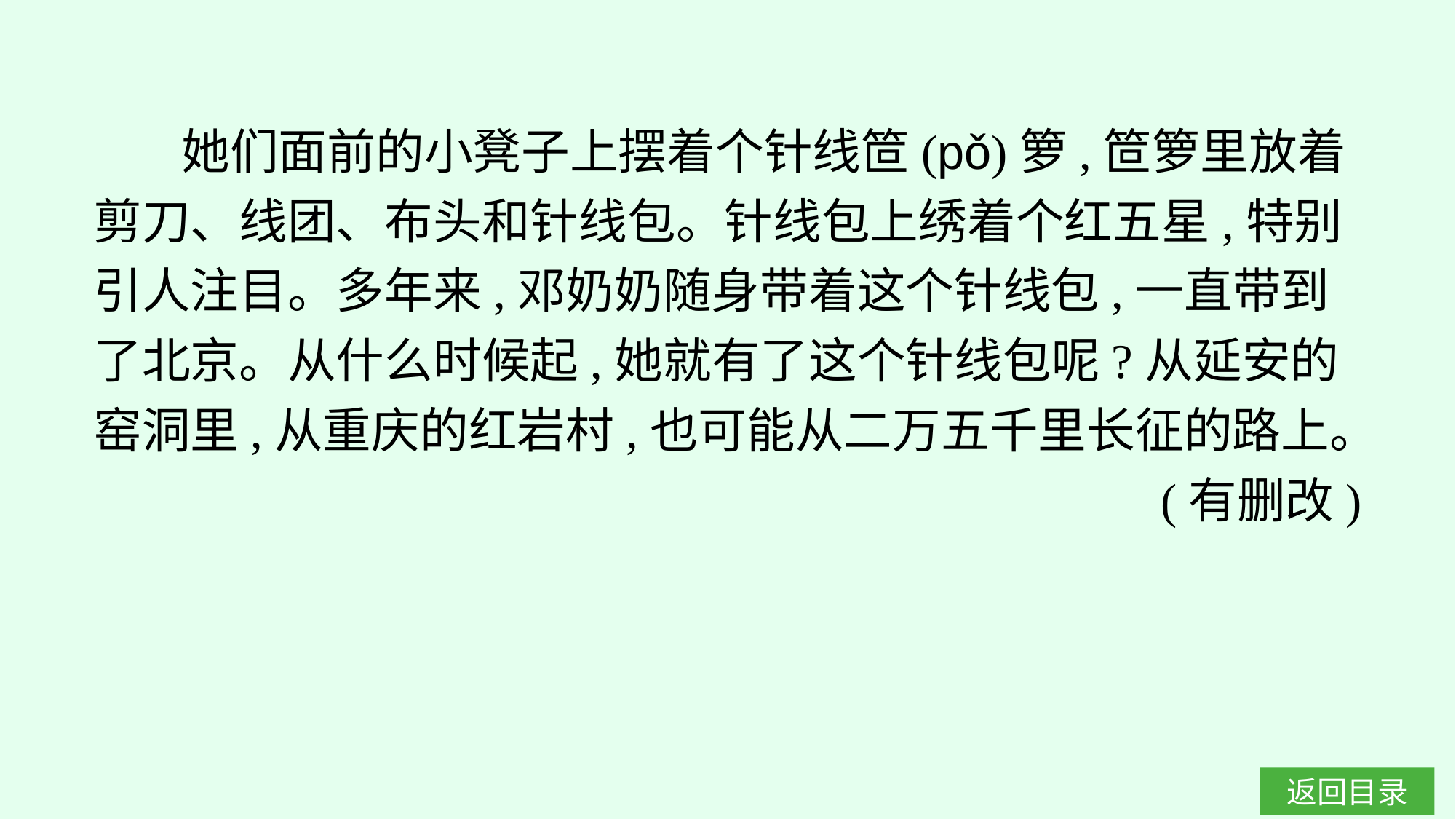

她们面前的小凳子上摆着个针线笸(pǒ)箩,笸箩里放着剪刀、线团、布头和针线包。针线包上绣着个红五星,特别引人注目。多年来,邓奶奶随身带着这个针线包,一直带到了北京。从什么时候起,她就有了这个针线包呢?从延安的窑洞里,从重庆的红岩村,也可能从二万五千里长征的路上。
(有删改)